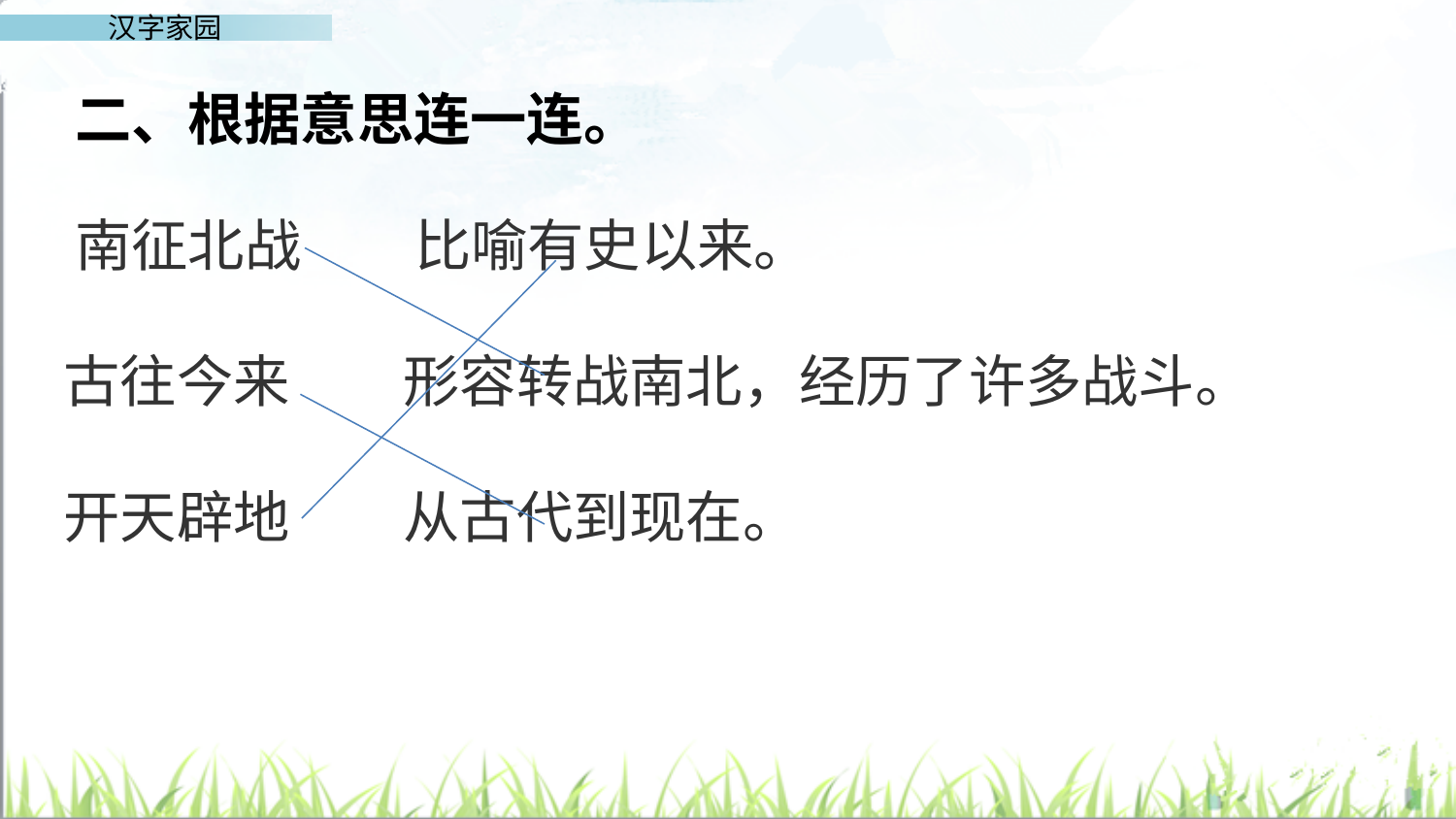

二、根据意思连一连。
      南征北战         比喻有史以来。

 古往今来         形容转战南北，经历了许多战斗。

 开天辟地         从古代到现在。